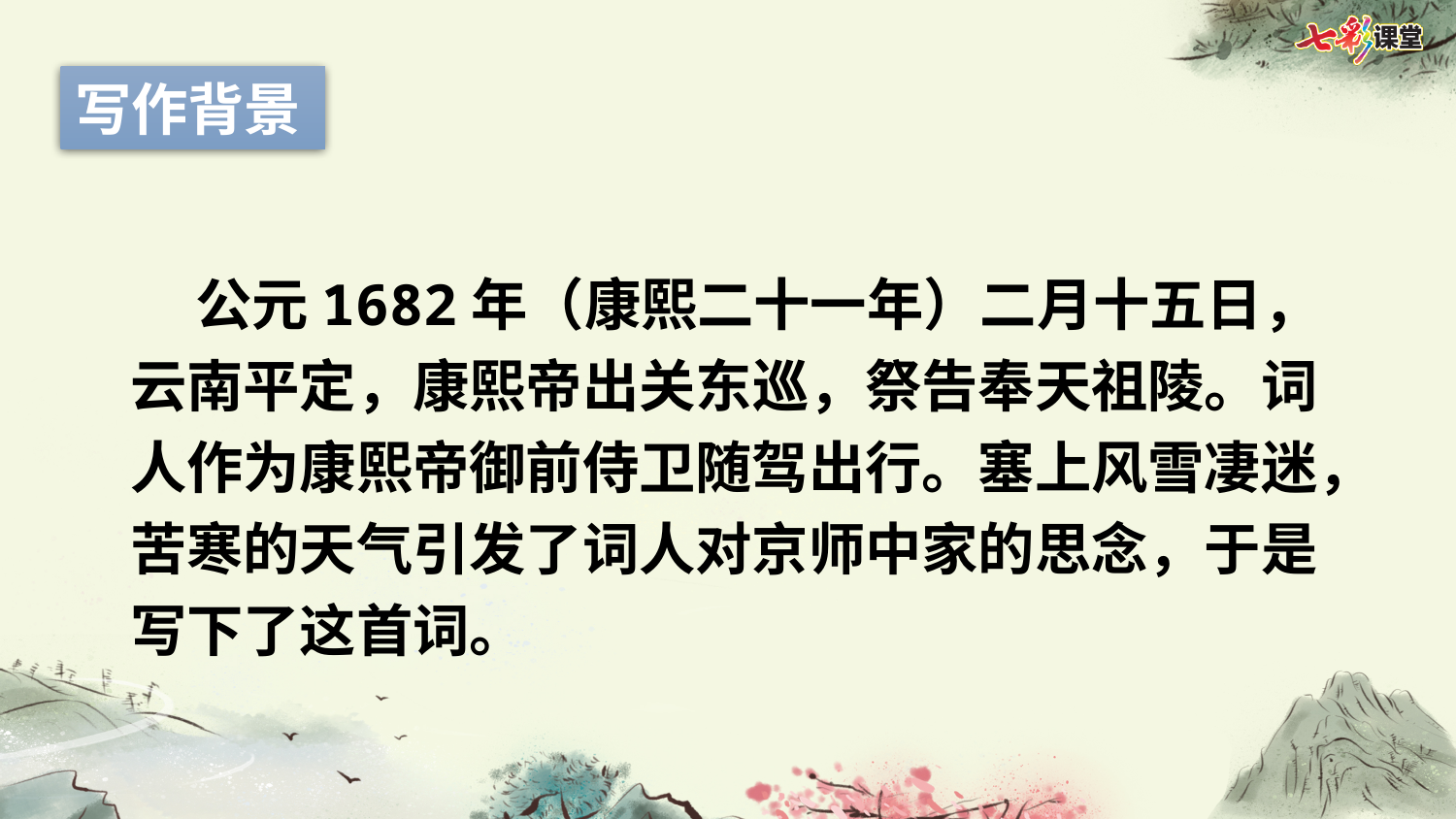

写作背景
    公元1682年（康熙二十一年）二月十五日，云南平定，康熙帝出关东巡，祭告奉天祖陵。词人作为康熙帝御前侍卫随驾出行。塞上风雪凄迷，苦寒的天气引发了词人对京师中家的思念，于是写下了这首词。